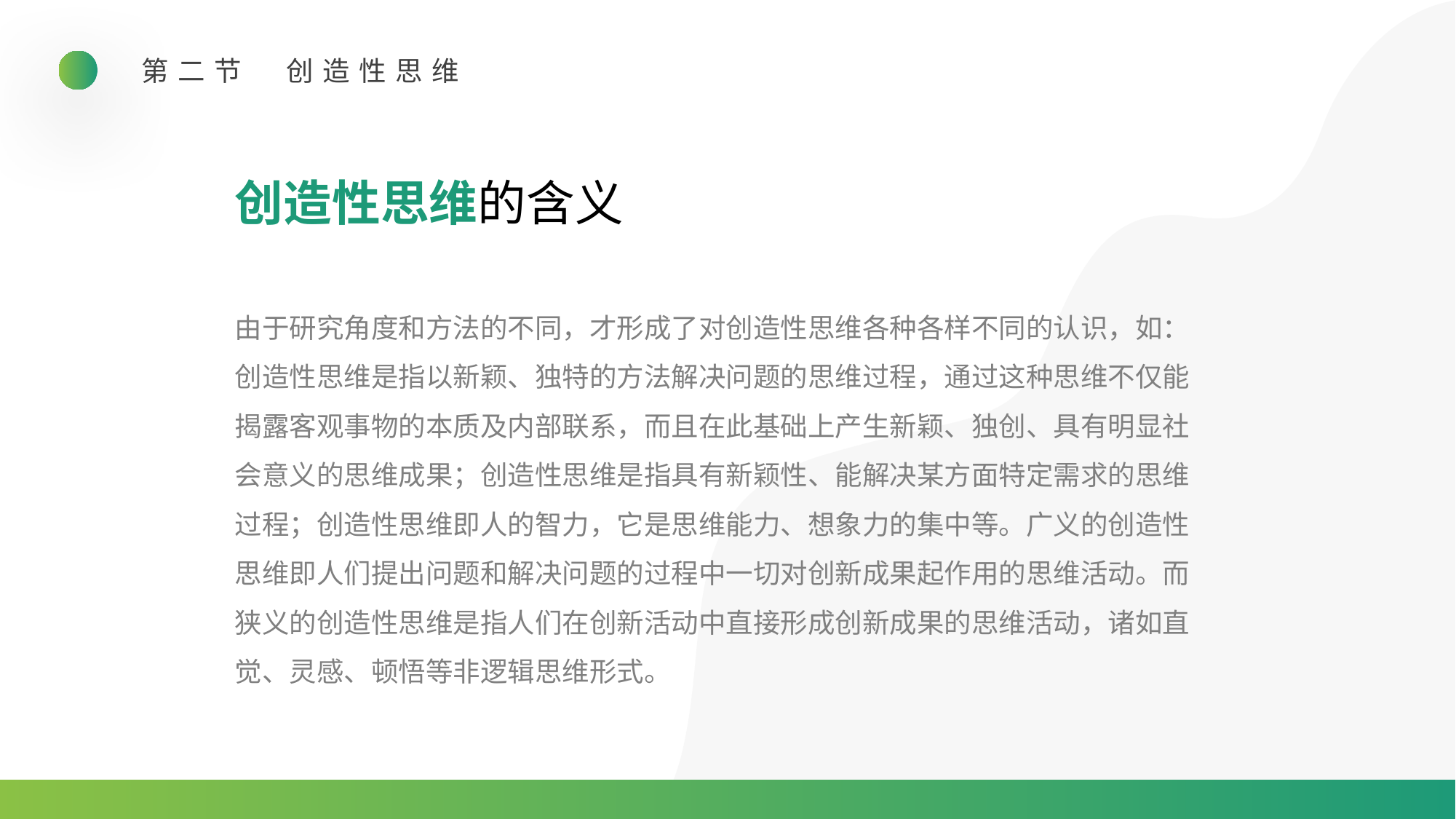

第二节　创造性思维
创造性思维的含义
由于研究角度和方法的不同，才形成了对创造性思维各种各样不同的认识，如：创造性思维是指以新颖、独特的方法解决问题的思维过程，通过这种思维不仅能揭露客观事物的本质及内部联系，而且在此基础上产生新颖、独创、具有明显社会意义的思维成果；创造性思维是指具有新颖性、能解决某方面特定需求的思维过程；创造性思维即人的智力，它是思维能力、想象力的集中等。广义的创造性思维即人们提出问题和解决问题的过程中一切对创新成果起作用的思维活动。而狭义的创造性思维是指人们在创新活动中直接形成创新成果的思维活动，诸如直觉、灵感、顿悟等非逻辑思维形式。